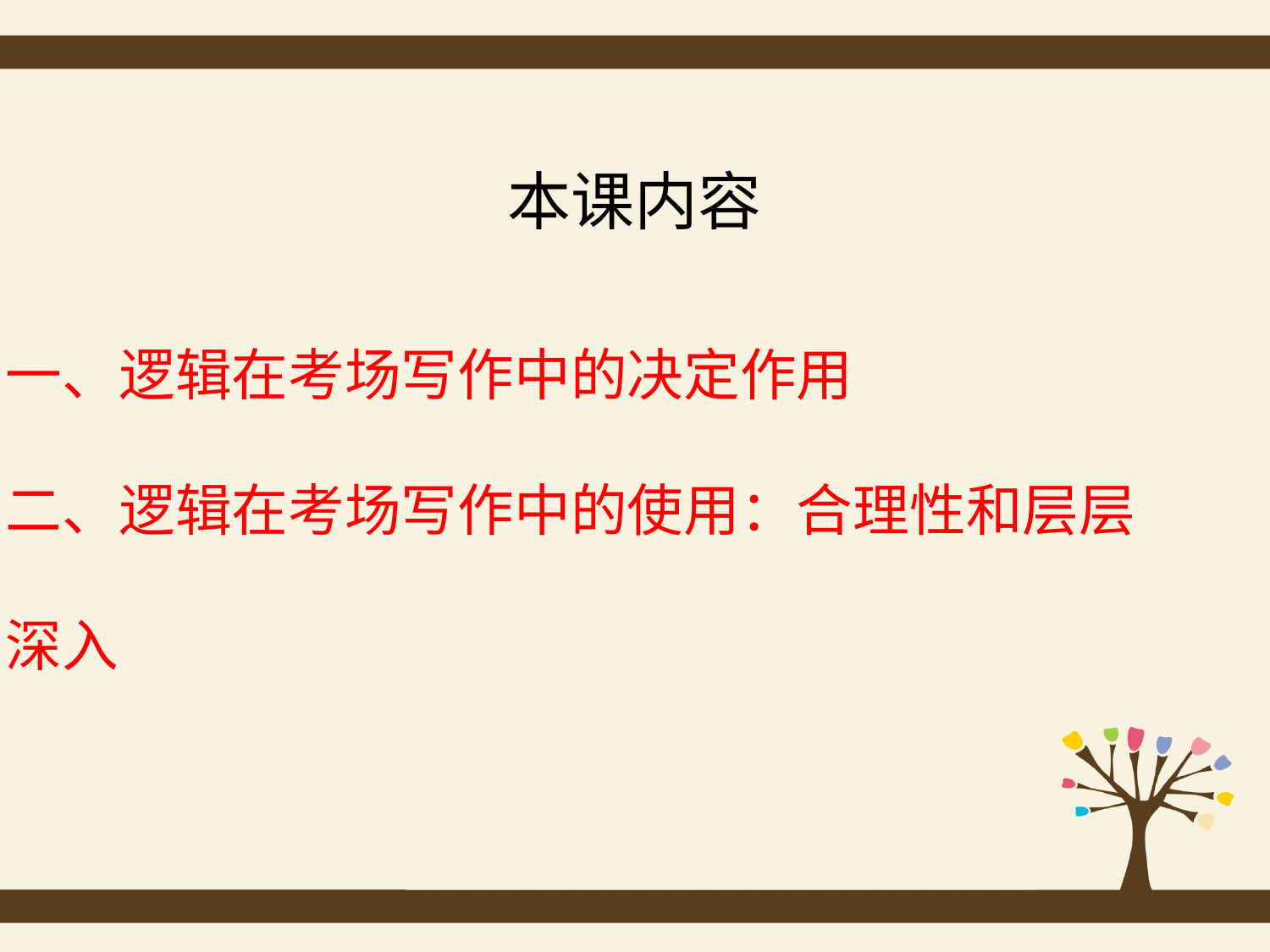

本课内容
一、逻辑在考场写作中的决定作用
二、逻辑在考场写作中的使用：合理性和层层深入